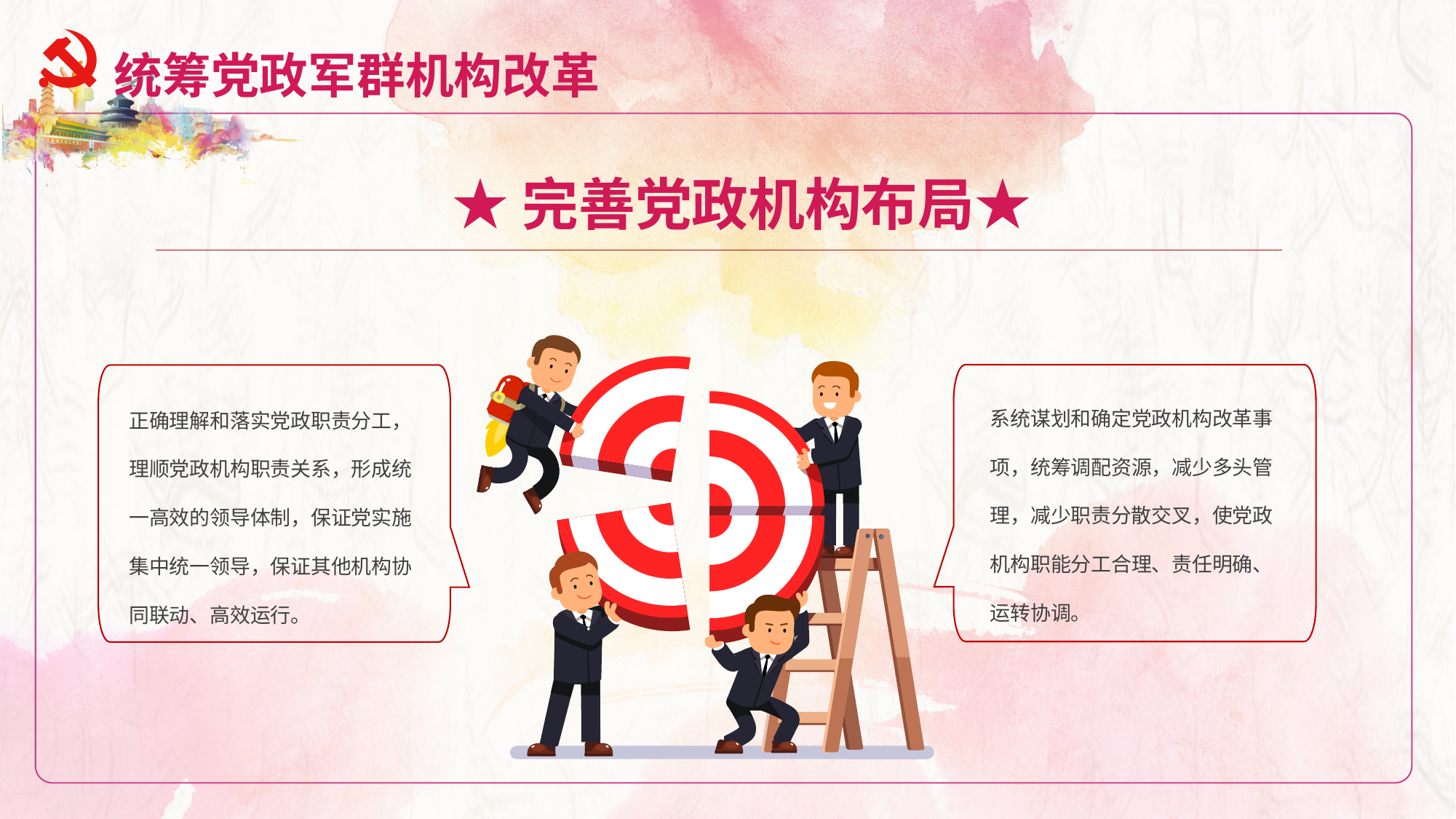

统筹党政军群机构改革
★完善党政机构布局★

系统谋划和确定党政机构改革事项，统筹调配资源，减少多头管理，减少职责分散交叉，使党政机构职能分工合理、责任明确、运转协调。
正确理解和落实党政职责分工，理顺党政机构职责关系，形成统一高效的领导体制，保证党实施集中统一领导，保证其他机构协同联动、高效运行。